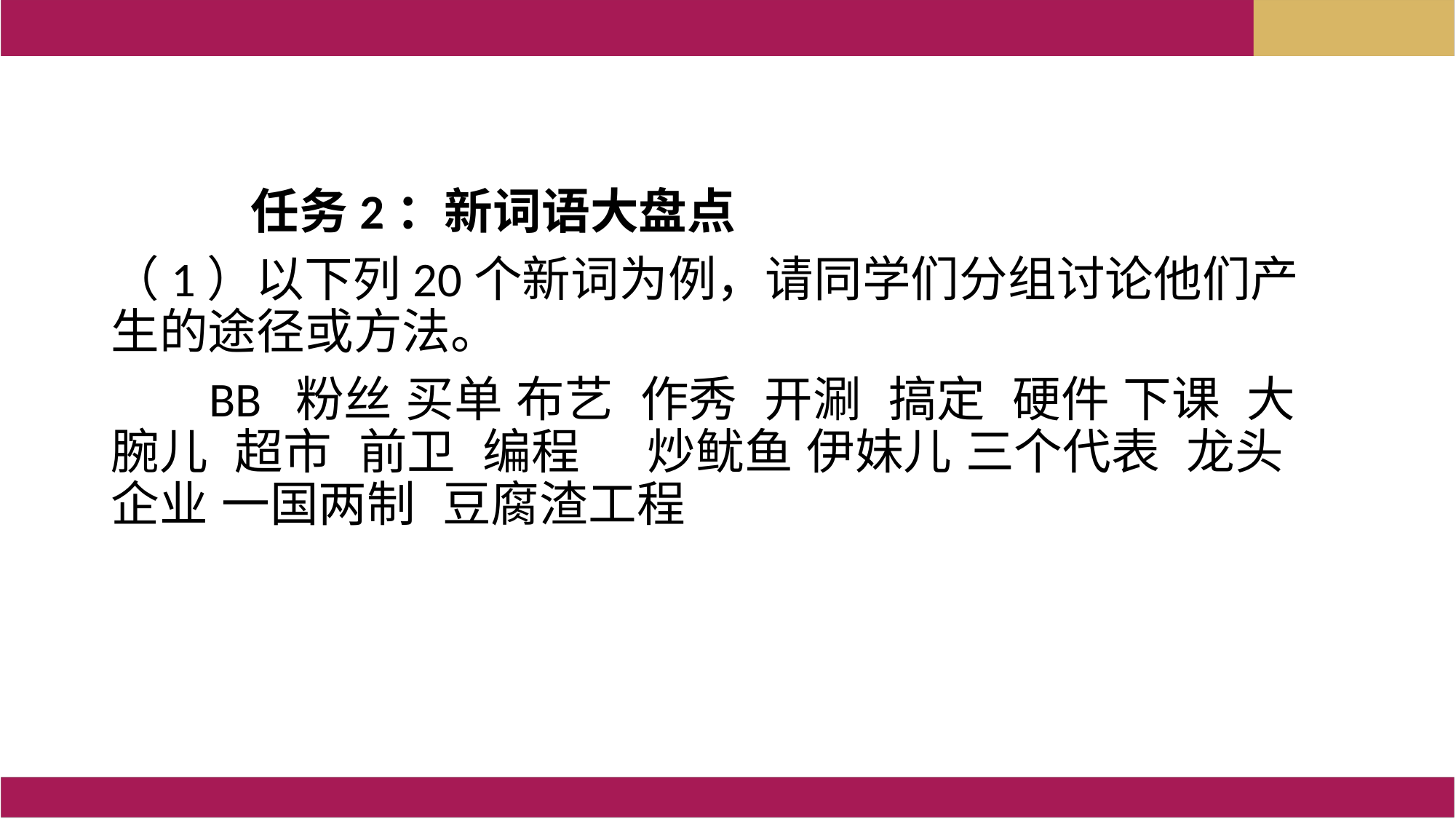

任务2：新词语大盘点
（1）以下列20个新词为例，请同学们分组讨论他们产生的途径或方法。
         BB  粉丝 买单 布艺  作秀  开涮  搞定  硬件 下课  大腕儿  超市  前卫  编程     炒鱿鱼 伊妹儿 三个代表  龙头企业 一国两制  豆腐渣工程